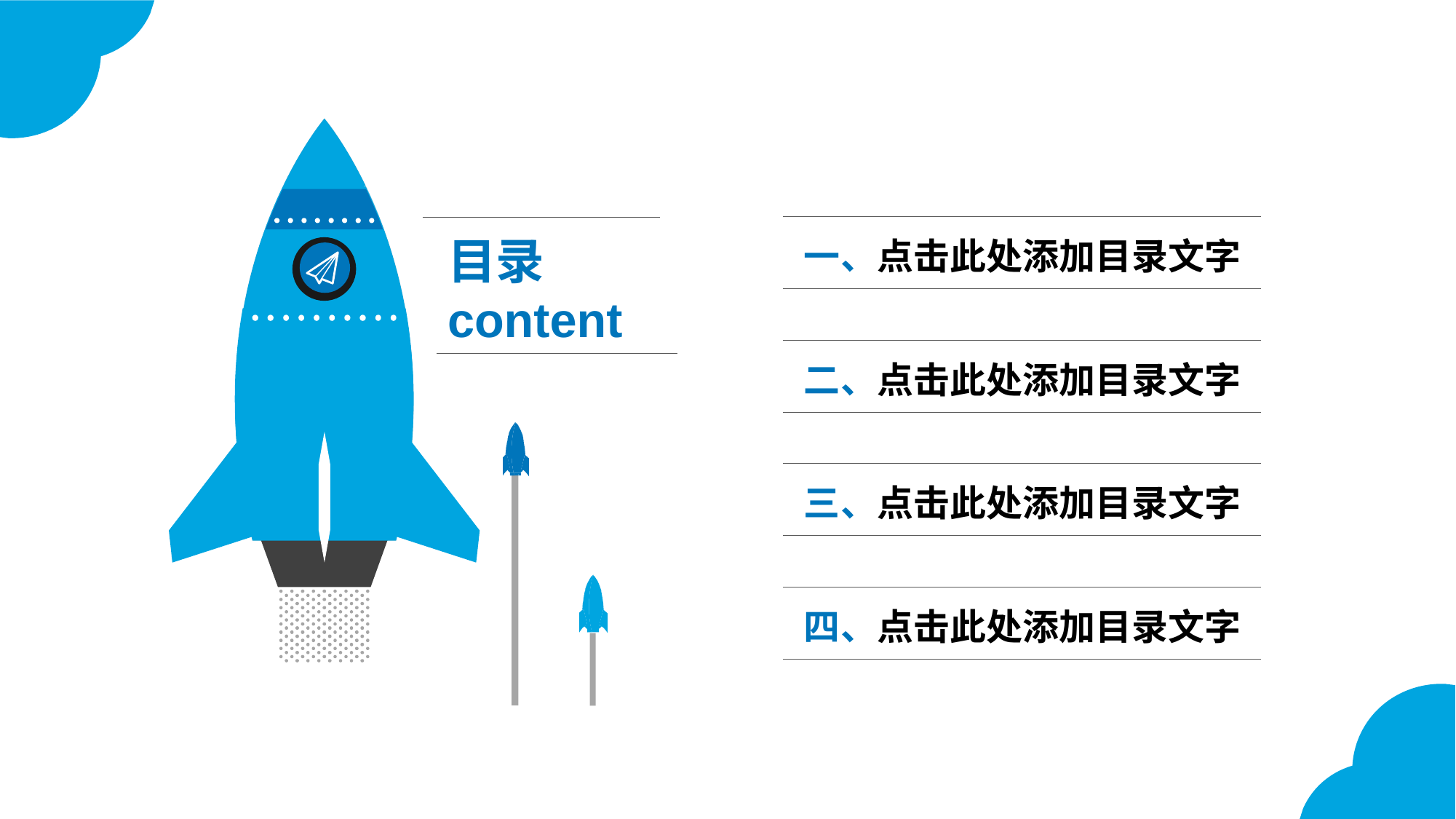

目录  content
一、点击此处添加目录文字
二、点击此处添加目录文字

三、点击此处添加目录文字

四、点击此处添加目录文字